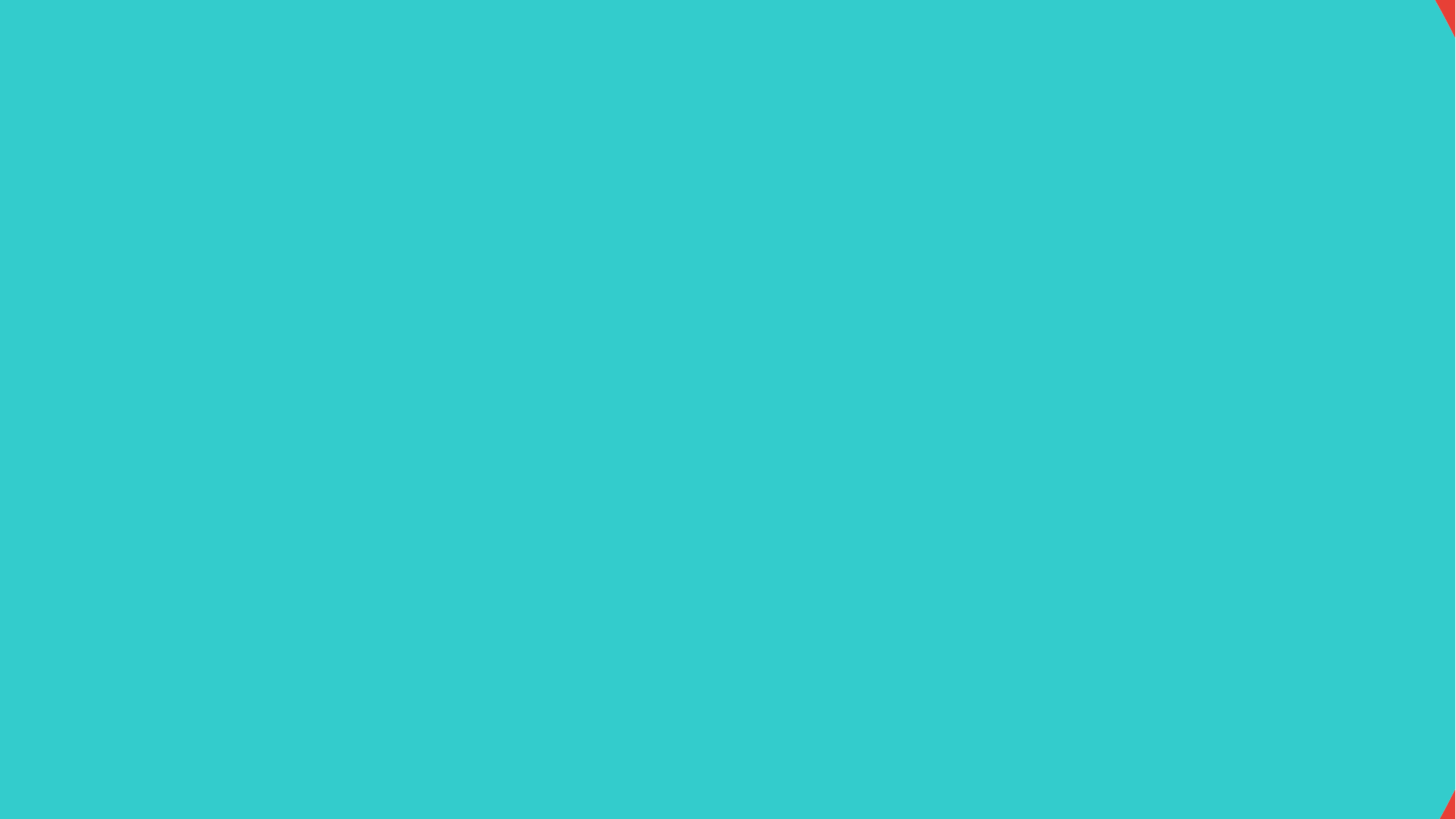

它能为企业提高经营效率
能帮助企业迅速提高知名度
这是门研究消费者的社会科学
但其实我是学市场营的
其实我是学市场营销的
我是学视频或是设计的？
我是学视频或是设计的？
我是学视频或是设计的？
THIS IS A STUDY OF CONSUMER SOCIAL SCIENCE
 TO IMPROVE THE MANAGEMENT EFFICIENCY
 ALLOW ENTERPRISES TO QUICKLY ENHANCE THE VISIBILITY
I study the video or design?
I study the video or design?
I STUDY THE VIDEO OR DESIGN?
 HE FACT IS I LEARN MARKETING
THE FACT IS I LEARN MARKETING